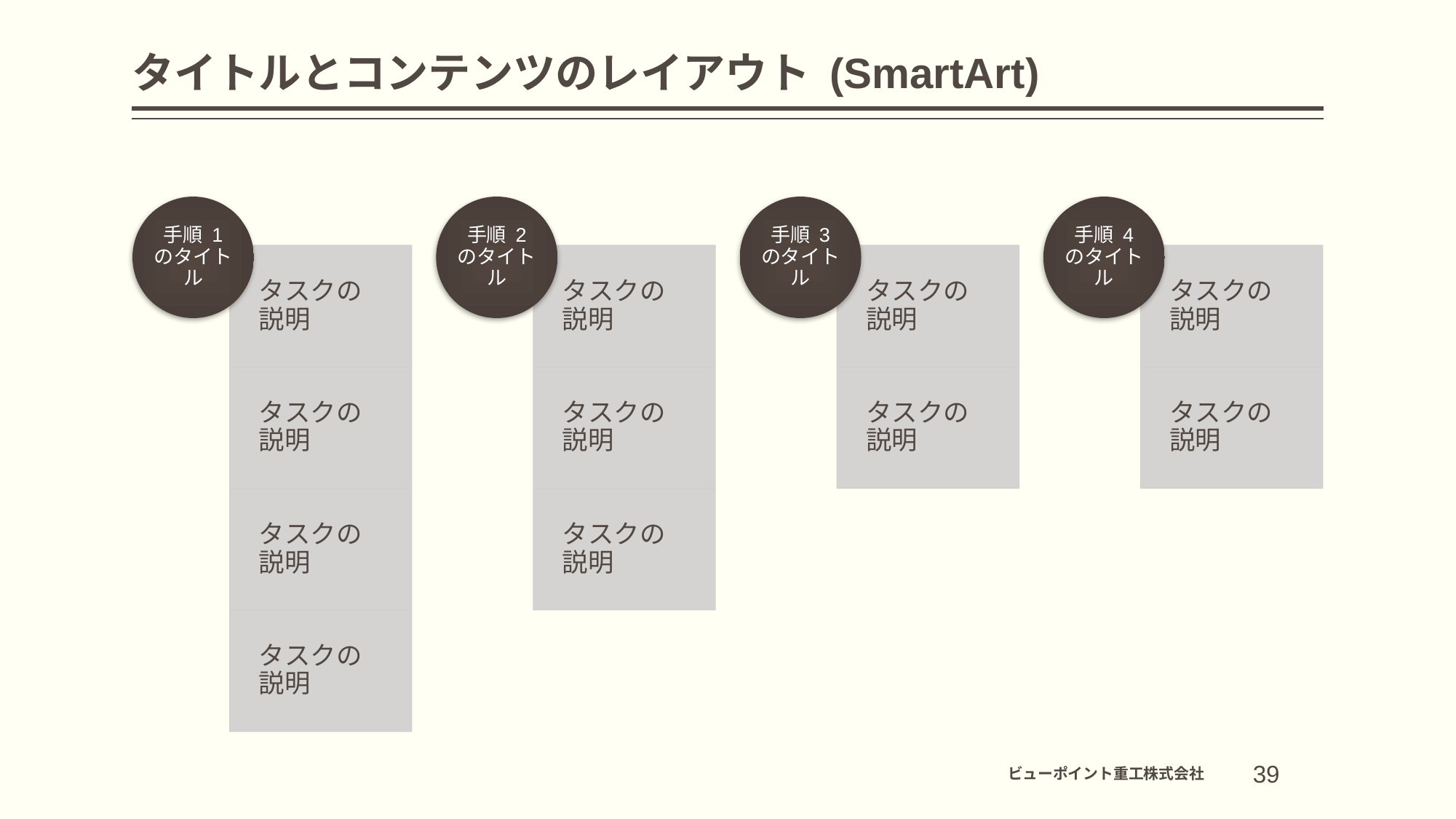

# タイトルとコンテンツのレイアウト (SmartArt)
タスクの
説明
タスクの
説明
タスクの
説明
タスクの
説明
手順 1 のタイトル
タスクの
説明
タスクの
説明
タスクの
説明
手順 2 のタイトル
タスクの
説明
タスクの
説明
手順 3 のタイトル
タスクの
説明
タスクの
説明
手順 4 のタイトル